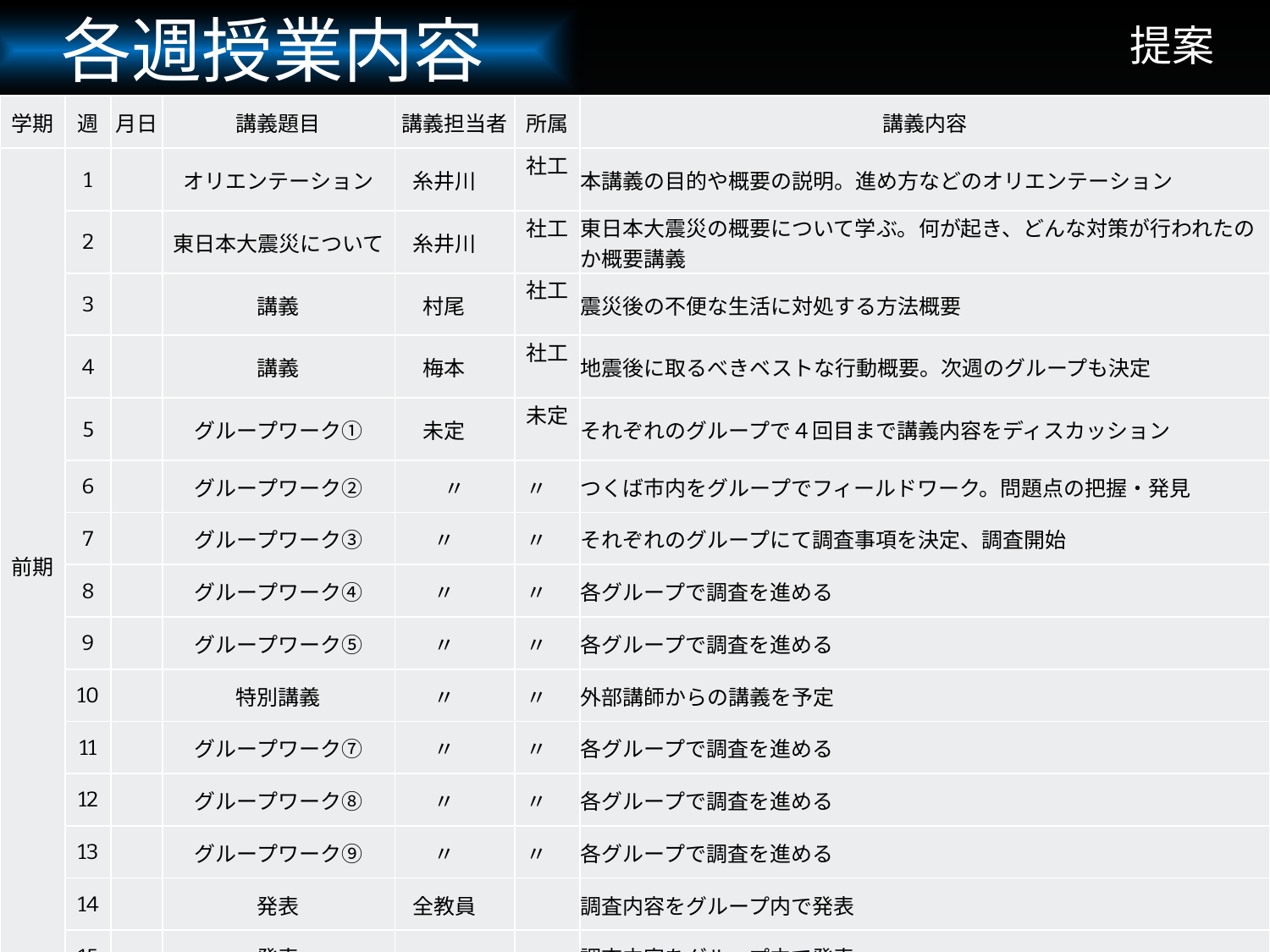

各週授業内容
# 提案
| 学期 | 週 | 月日 | 講義題目 | 講義担当者 | 所属 | 講義内容 |
| --- | --- | --- | --- | --- | --- | --- |
| 前期 | 1 |  | オリエンテーション | 糸井川 | 社工 | 本講義の目的や概要の説明。進め方などのオリエンテーション |
|  | 2 |  | 東日本大震災について | 糸井川 | 社工 | 東日本大震災の概要について学ぶ。何が起き、どんな対策が行われたのか概要講義 |
|  | 3 |  | 講義 | 村尾 | 社工 | 震災後の不便な生活に対処する方法概要 |
|  | 4 |  | 講義 | 梅本 | 社工 | 地震後に取るべきベストな行動概要。次週のグループも決定 |
|  | 5 |  | グループワーク① | 未定 | 未定 | それぞれのグループで４回目まで講義内容をディスカッション |
|  | 6 |  | グループワーク② | 〃 | 〃 | つくば市内をグループでフィールドワーク。問題点の把握・発見 |
|  | 7 |  | グループワーク③ | 〃 | 〃 | それぞれのグループにて調査事項を決定、調査開始 |
|  | 8 |  | グループワーク④ | 〃 | 〃 | 各グループで調査を進める |
|  | 9 |  | グループワーク⑤ | 〃 | 〃 | 各グループで調査を進める |
|  | 10 |  | 特別講義 | 〃 | 〃 | 外部講師からの講義を予定 |
|  | 11 |  | グループワーク⑦ | 〃 | 〃 | 各グループで調査を進める |
|  | 12 |  | グループワーク⑧ | 〃 | 〃 | 各グループで調査を進める |
|  | 13 |  | グループワーク⑨ | 〃 | 〃 | 各グループで調査を進める |
|  | 14 |  | 発表 | 全教員 |  | 調査内容をグループ内で発表 |
|  | 15 |  | 発表 | 〃 |  | 調査内容をグループ内で発表 |
33